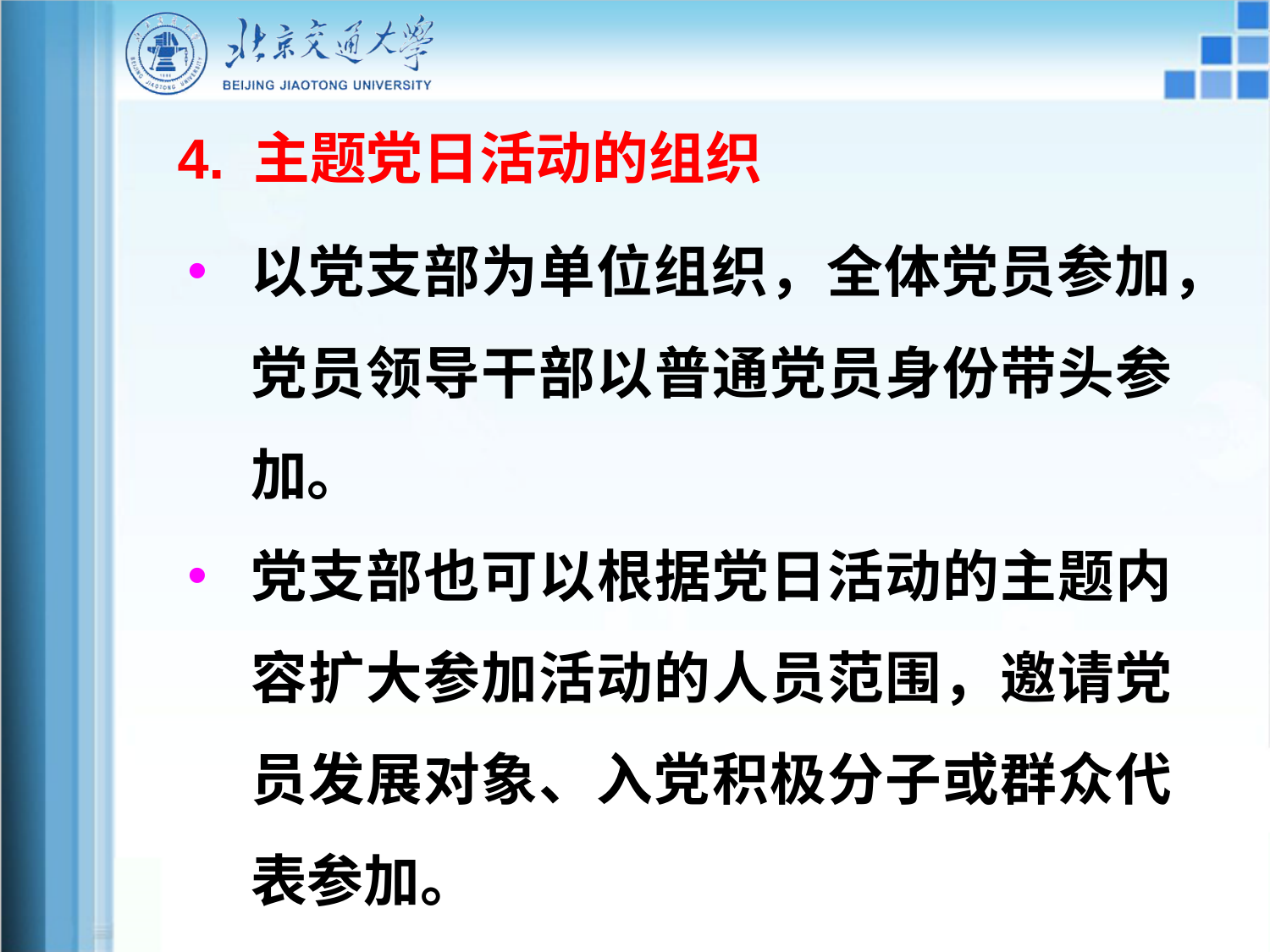

4. 主题党日活动的组织
以党支部为单位组织，全体党员参加，党员领导干部以普通党员身份带头参加。
党支部也可以根据党日活动的主题内容扩大参加活动的人员范围，邀请党员发展对象、入党积极分子或群众代表参加。